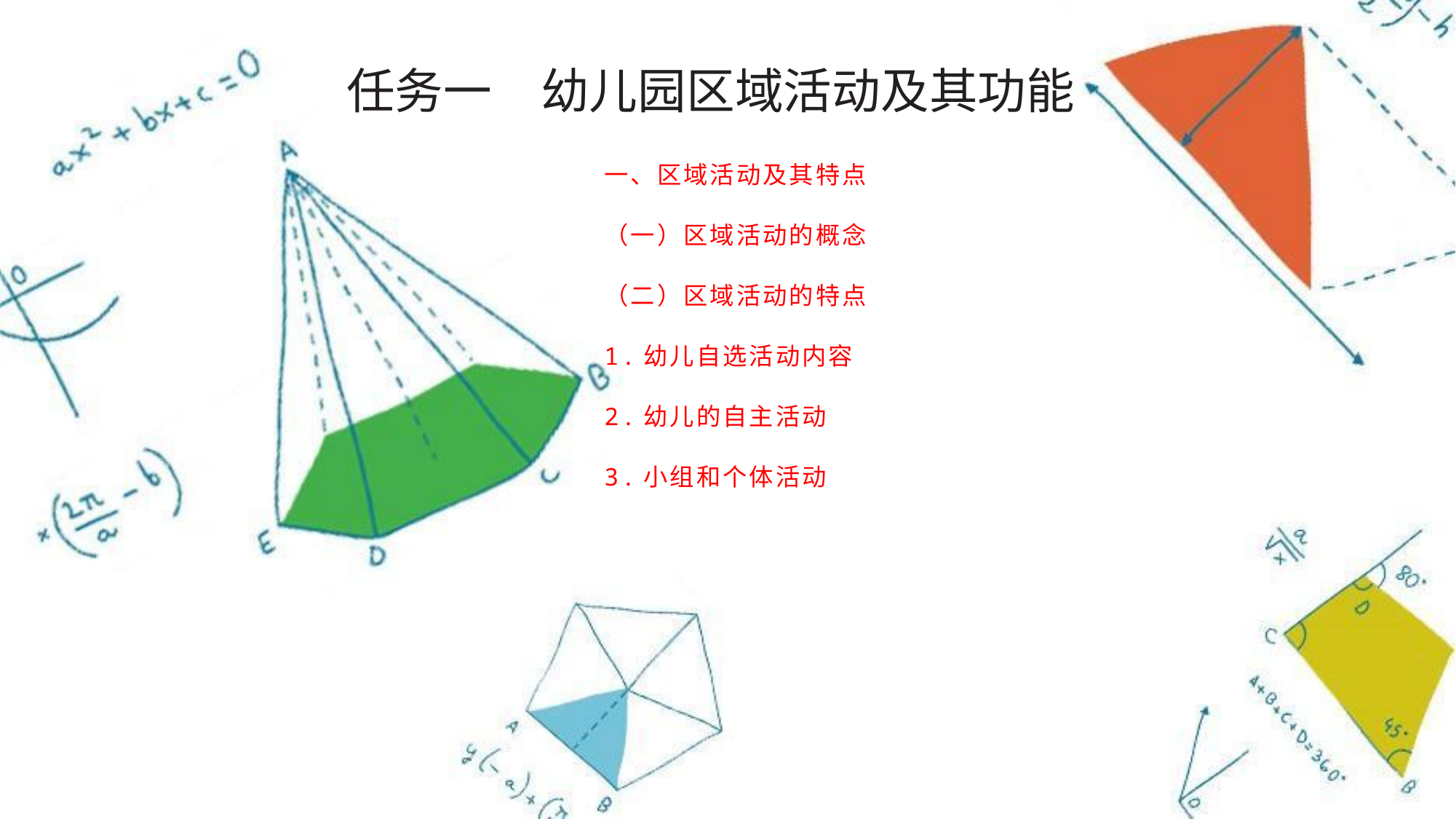

任务一　幼儿园区域活动及其功能

一、区域活动及其特点
（一）区域活动的概念
（二）区域活动的特点
1.幼儿自选活动内容
2.幼儿的自主活动
3.小组和个体活动